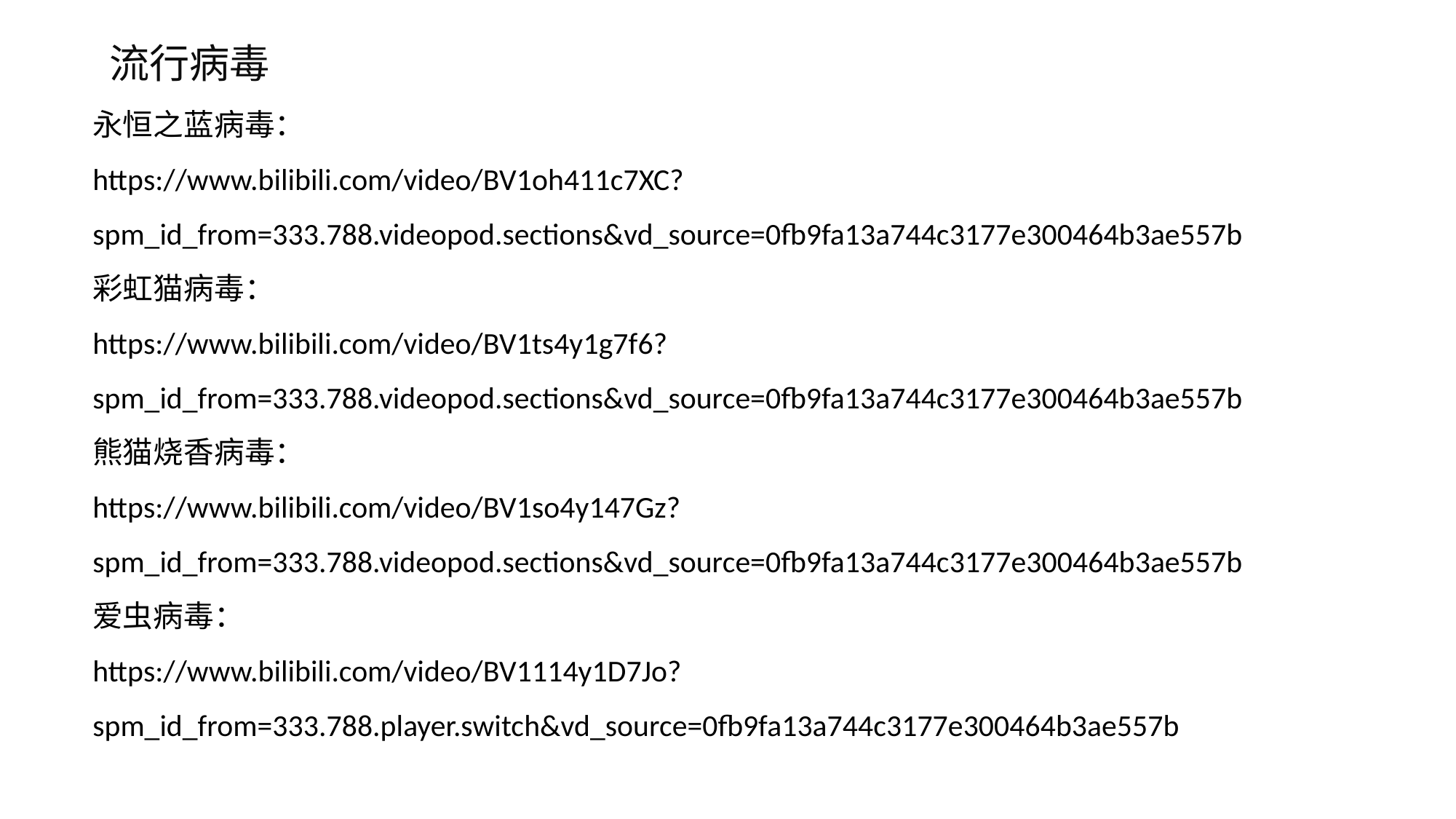

流行病毒
永恒之蓝病毒：
https://www.bilibili.com/video/BV1oh411c7XC?spm_id_from=333.788.videopod.sections&vd_source=0fb9fa13a744c3177e300464b3ae557b
彩虹猫病毒：
https://www.bilibili.com/video/BV1ts4y1g7f6?spm_id_from=333.788.videopod.sections&vd_source=0fb9fa13a744c3177e300464b3ae557b
熊猫烧香病毒：
https://www.bilibili.com/video/BV1so4y147Gz?spm_id_from=333.788.videopod.sections&vd_source=0fb9fa13a744c3177e300464b3ae557b
爱虫病毒：
https://www.bilibili.com/video/BV1114y1D7Jo?spm_id_from=333.788.player.switch&vd_source=0fb9fa13a744c3177e300464b3ae557b